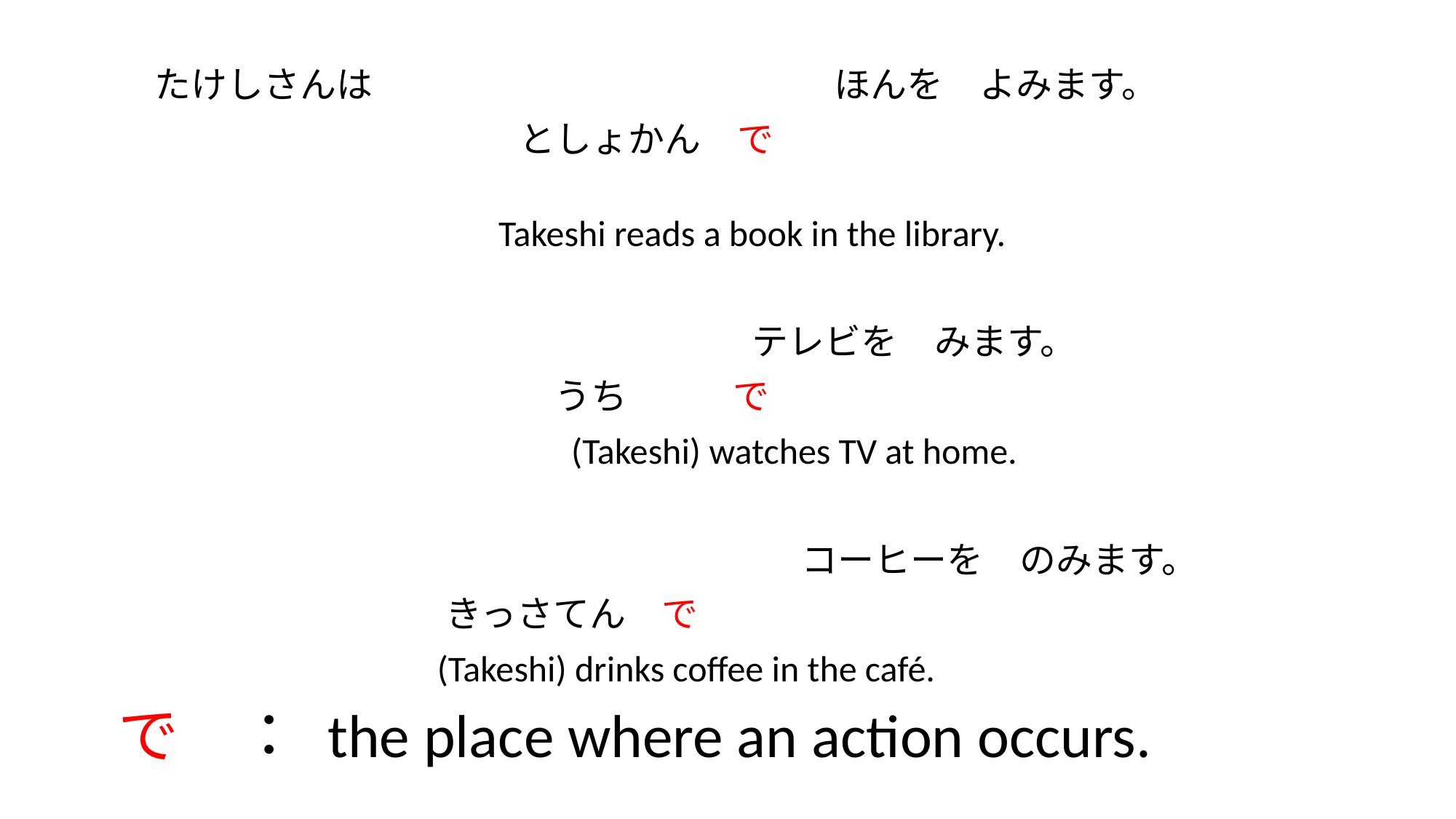

#
　たけしさんは　　　　　　　　　　　　　　　ほんを　よみます。
　　　　　　　　　　　 としょかん　で
　　　　　　　　　　 Takeshi reads a book in the library.

                                                                       　 テレビを　みます。
　　　			うち　    　で
　　　　　　　　　　　　 (Takeshi) watches TV at home.

                                                                              　コーヒーを　のみます。
	　		きっさてん　で
                                       (Takeshi) drinks coffee in the café.
で　： the place where an action occurs.